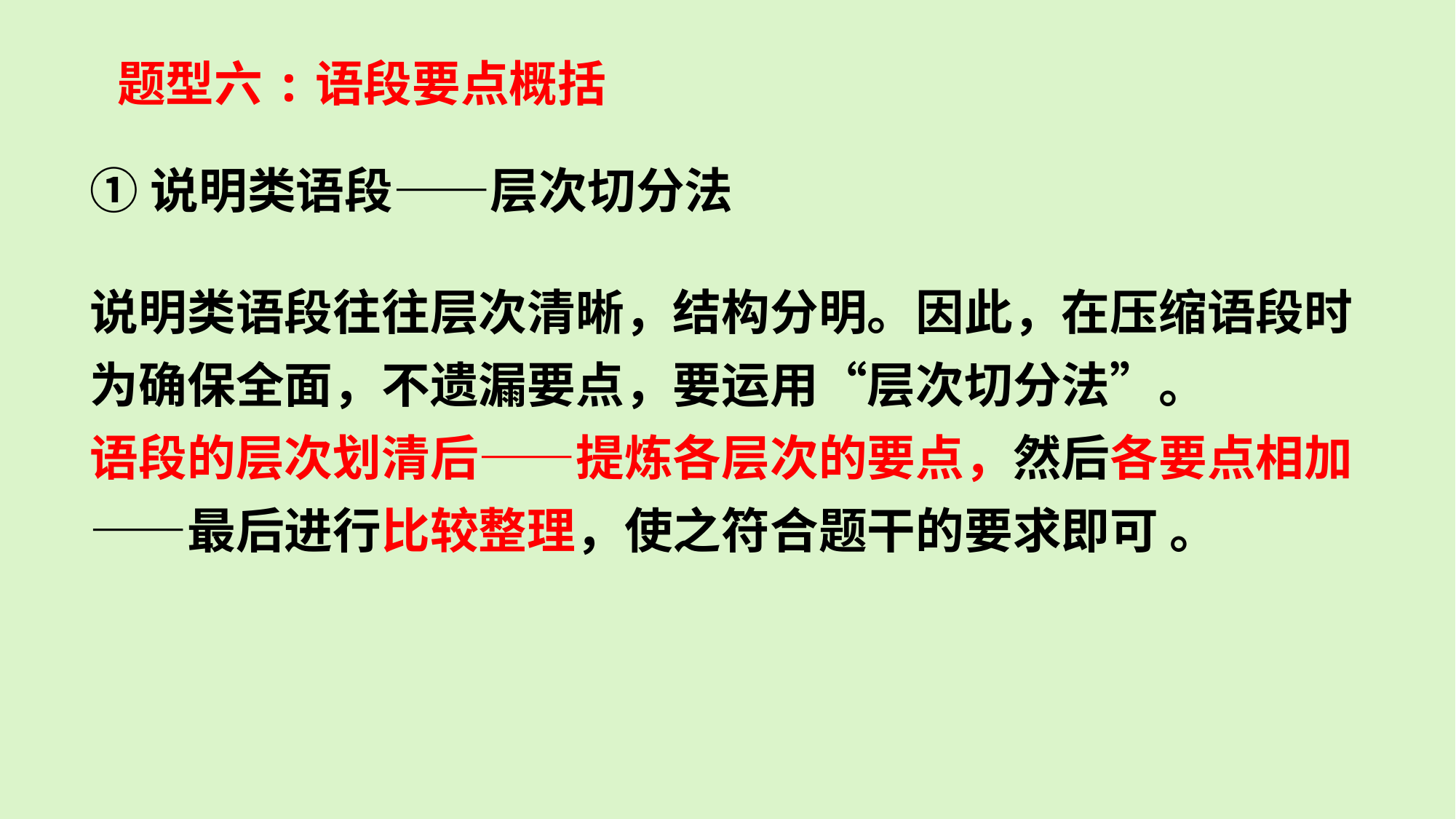

题型六:语段要点概括
①说明类语段——层次切分法
说明类语段往往层次清晰，结构分明。因此，在压缩语段时为确保全面，不遗漏要点，要运用“层次切分法”。
语段的层次划清后——提炼各层次的要点，然后各要点相加——最后进行比较整理，使之符合题干的要求即可 。